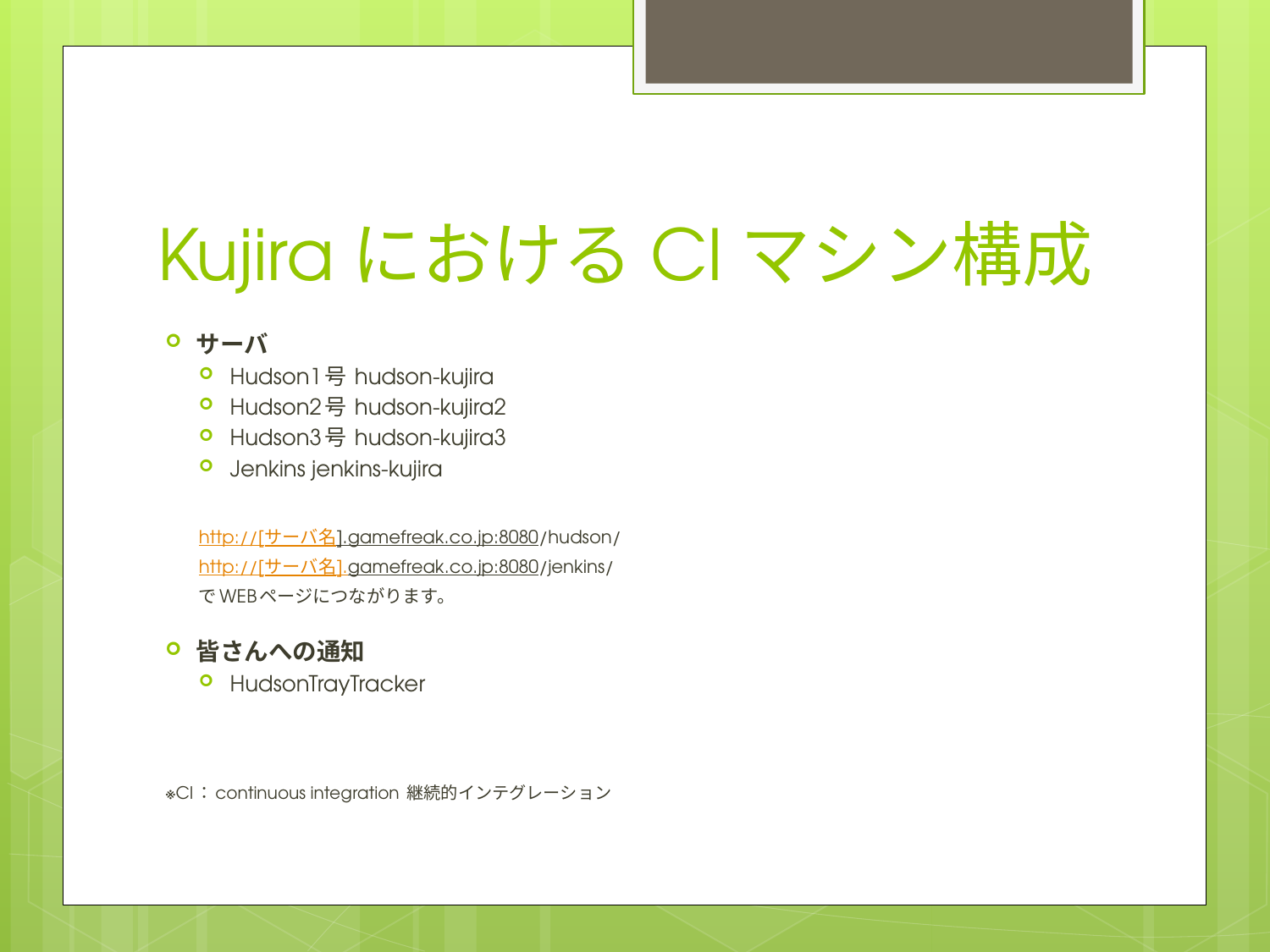

# KujiraにおけるCIマシン構成
サーバ
Hudson1号 hudson-kujira
Hudson2号 hudson-kujira2
Hudson3号 hudson-kujira3
Jenkins jenkins-kujira

http://[サーバ名].gamefreak.co.jp:8080/hudson/
http://[サーバ名].gamefreak.co.jp:8080/jenkins/
でWEBページにつながります。

皆さんへの通知
HudsonTrayTracker

※CI：continuous integration 継続的インテグレーション